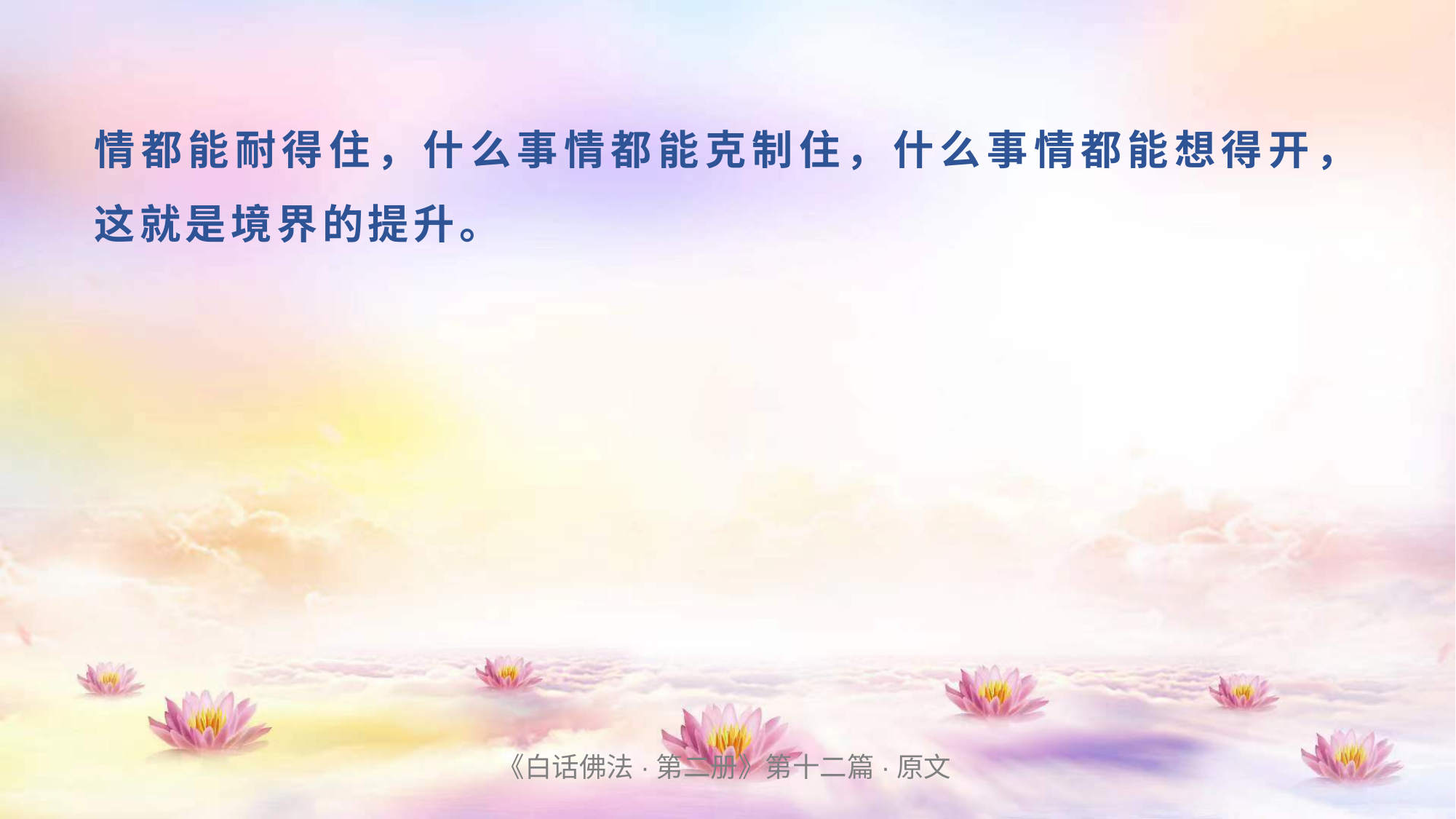

# 情都能耐得住，什么事情都能克制住，什么事情都能想得开，这就是境界的提升。
《白话佛法·第二册》第十二篇·原文